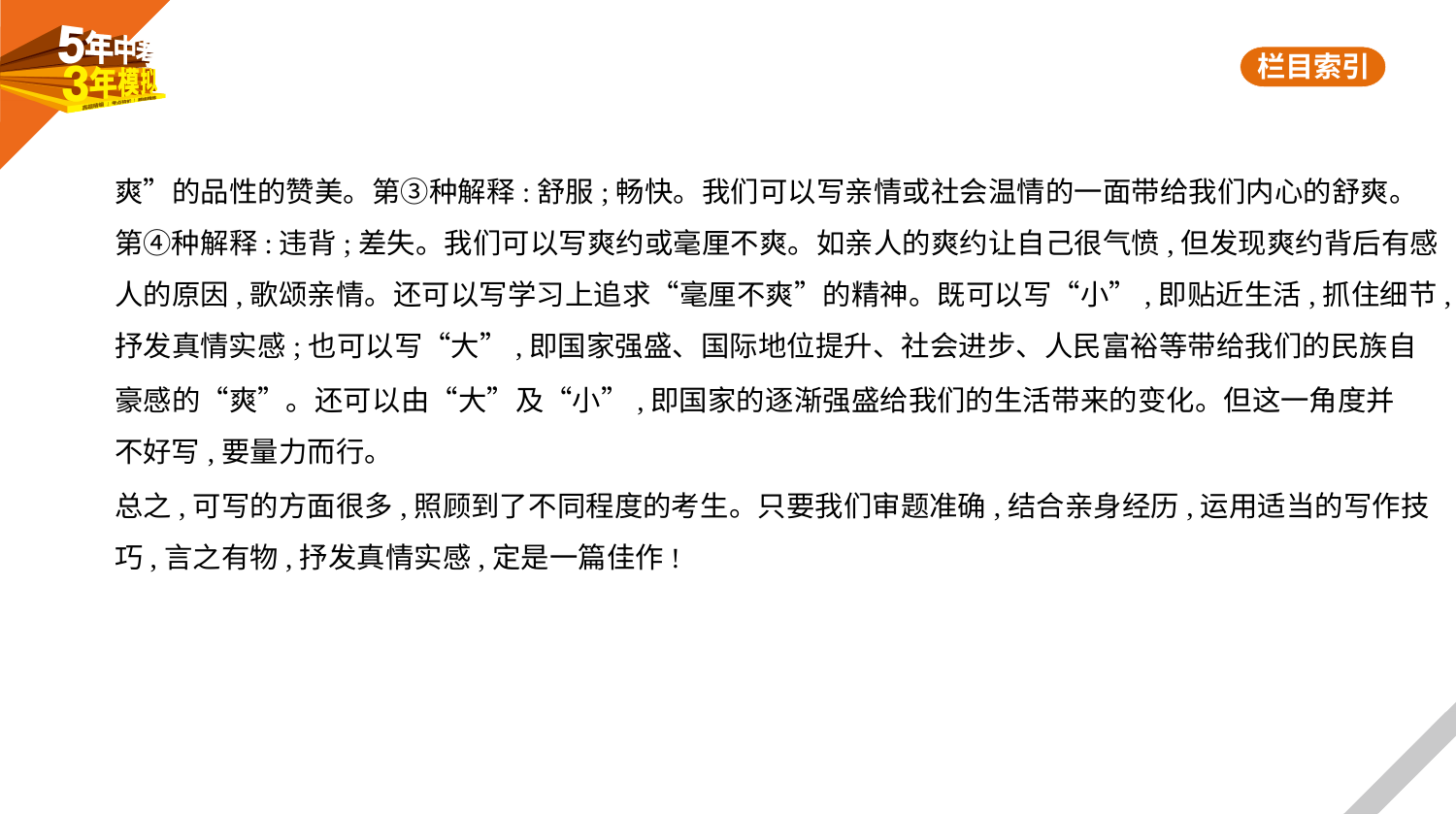

爽”的品性的赞美。第③种解释:舒服;畅快。我们可以写亲情或社会温情的一面带给我们内心的舒爽。
第④种解释:违背;差失。我们可以写爽约或毫厘不爽。如亲人的爽约让自己很气愤,但发现爽约背后有感
人的原因,歌颂亲情。还可以写学习上追求“毫厘不爽”的精神。既可以写“小”,即贴近生活,抓住细节,
抒发真情实感;也可以写“大”,即国家强盛、国际地位提升、社会进步、人民富裕等带给我们的民族自
豪感的“爽”。还可以由“大”及“小”,即国家的逐渐强盛给我们的生活带来的变化。但这一角度并
不好写,要量力而行。
总之,可写的方面很多,照顾到了不同程度的考生。只要我们审题准确,结合亲身经历,运用适当的写作技
巧,言之有物,抒发真情实感,定是一篇佳作!